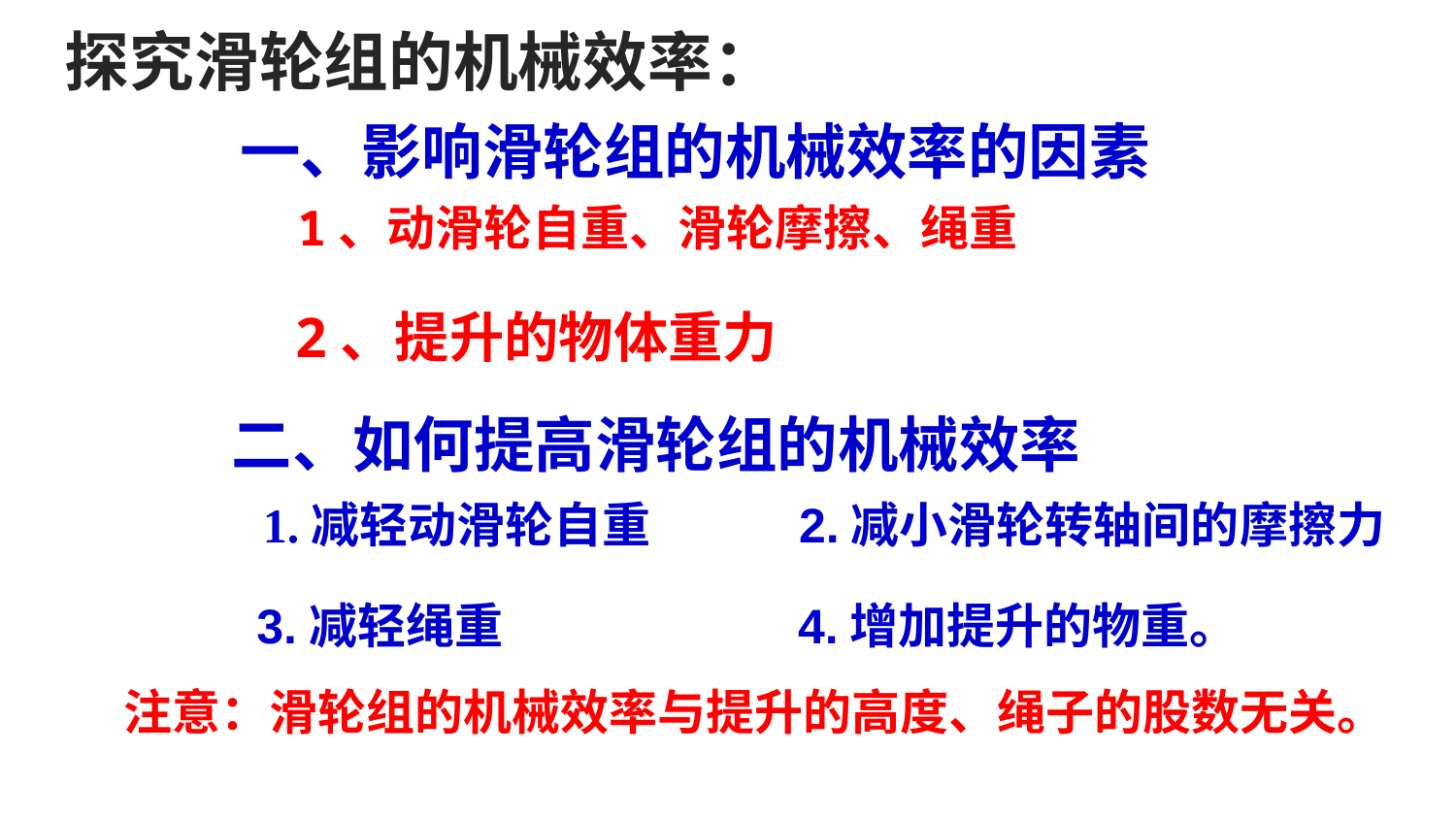

探究滑轮组的机械效率：
一、影响滑轮组的机械效率的因素
1、动滑轮自重、滑轮摩擦、绳重

2、提升的物体重力
二、如何提高滑轮组的机械效率
1.减轻动滑轮自重
2.减小滑轮转轴间的摩擦力
3.减轻绳重
4.增加提升的物重。
注意：滑轮组的机械效率与提升的高度、绳子的股数无关。